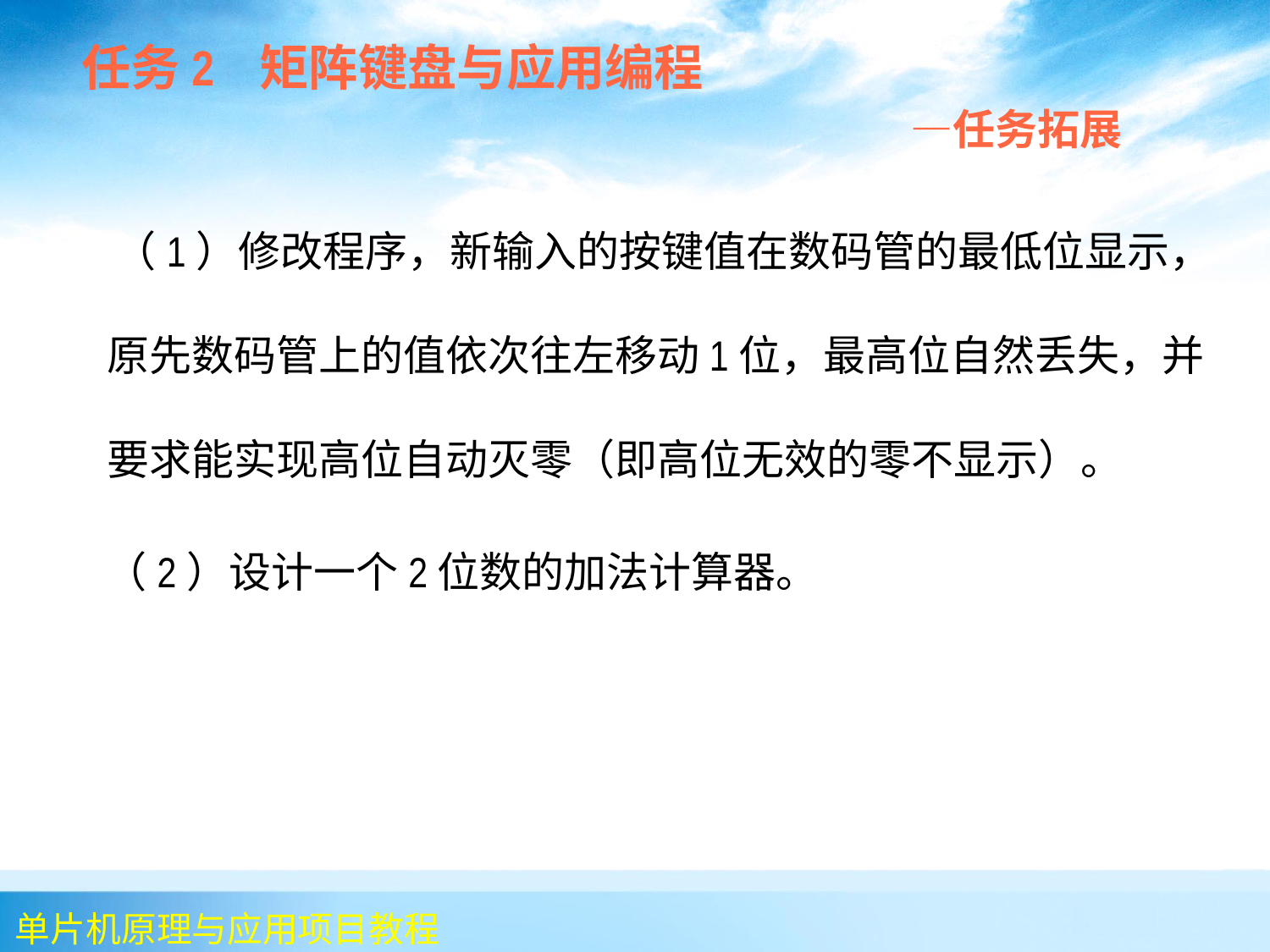

任务2   矩阵键盘与应用编程
                                                                              —任务拓展
    （1）修改程序，新输入的按键值在数码管的最低位显示，原先数码管上的值依次往左移动1位，最高位自然丢失，并要求能实现高位自动灭零（即高位无效的零不显示）。
   （2）设计一个2位数的加法计算器。